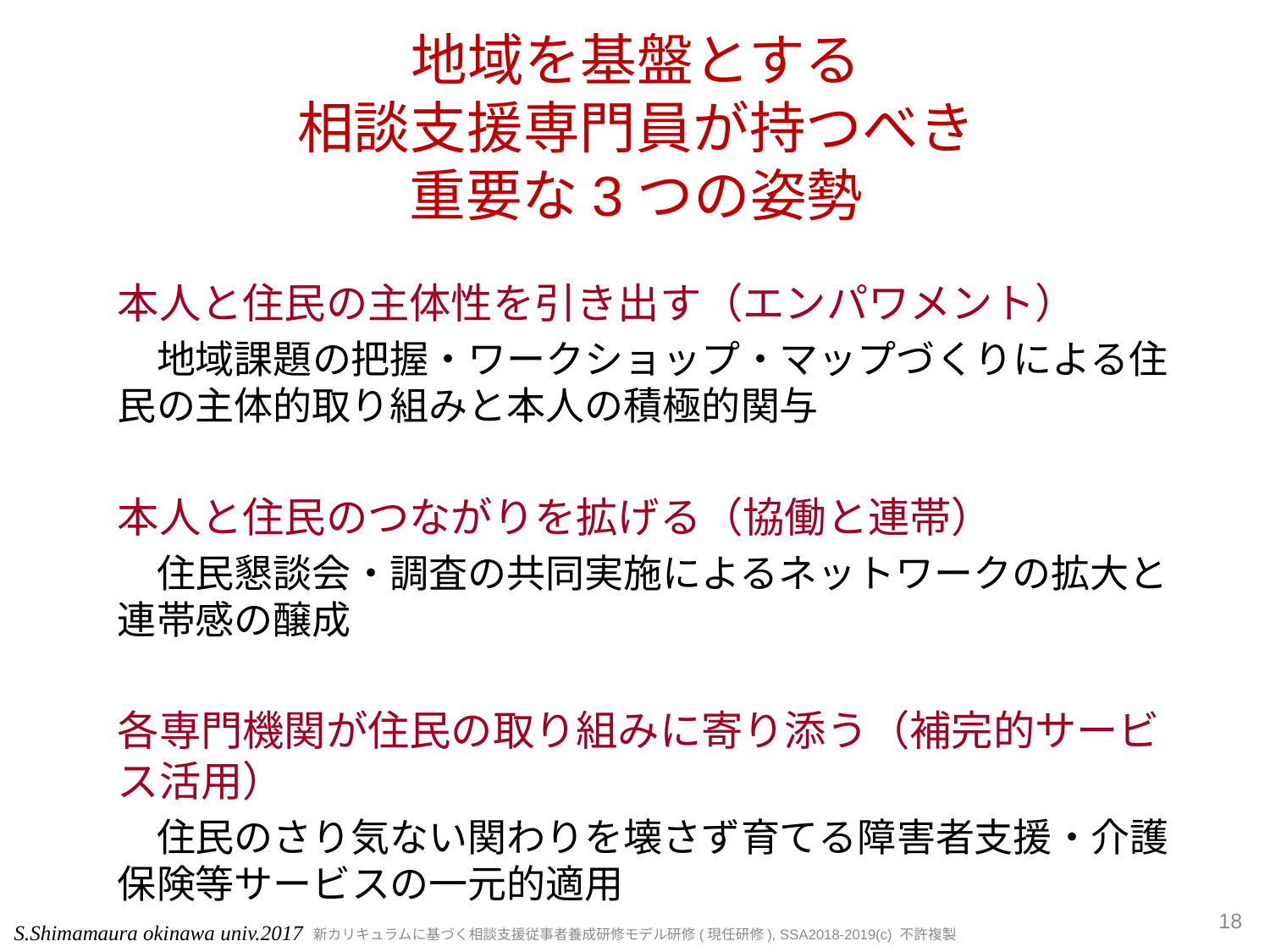

# 地域を基盤とする 相談支援専門員が持つべき 重要な3つの姿勢
本人と住民の主体性を引き出す（エンパワメント）
　地域課題の把握・ワークショップ・マップづくりによる住民の主体的取り組みと本人の積極的関与

本人と住民のつながりを拡げる（協働と連帯）
　住民懇談会・調査の共同実施によるネットワークの拡大と連帯感の醸成

各専門機関が住民の取り組みに寄り添う（補完的サービス活用）
　住民のさり気ない関わりを壊さず育てる障害者支援・介護保険等サービスの一元的適用
18
S.Shimamaura okinawa univ.2017
新カリキュラムに基づく相談支援従事者養成研修モデル研修(現任研修), SSA2018-2019(c) 不許複製